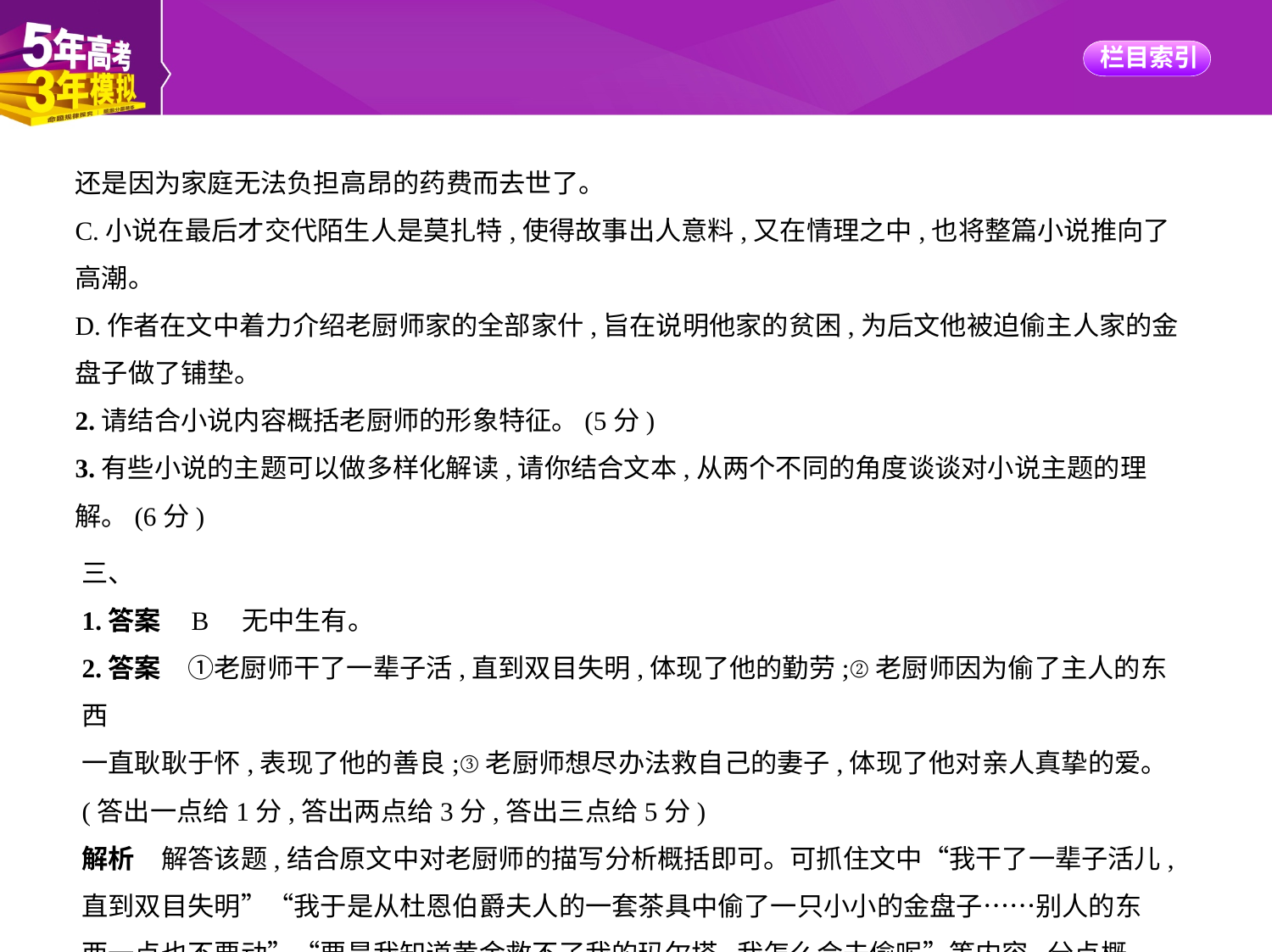

还是因为家庭无法负担高昂的药费而去世了。
C.小说在最后才交代陌生人是莫扎特,使得故事出人意料,又在情理之中,也将整篇小说推向了
高潮。
D.作者在文中着力介绍老厨师家的全部家什,旨在说明他家的贫困,为后文他被迫偷主人家的金
盘子做了铺垫。
2.请结合小说内容概括老厨师的形象特征。(5分)
3.有些小说的主题可以做多样化解读,请你结合文本,从两个不同的角度谈谈对小说主题的理
解。(6分)
三、
1.答案    B　无中生有。
2.答案　①老厨师干了一辈子活,直到双目失明,体现了他的勤劳;②老厨师因为偷了主人的东西
一直耿耿于怀,表现了他的善良;③老厨师想尽办法救自己的妻子,体现了他对亲人真挚的爱。
(答出一点给1分,答出两点给3分,答出三点给5分)
解析　解答该题,结合原文中对老厨师的描写分析概括即可。可抓住文中“我干了一辈子活儿,
直到双目失明”“我于是从杜恩伯爵夫人的一套茶具中偷了一只小小的金盘子……别人的东
西一点也不要动”“要是我知道黄金救不了我的玛尔塔,我怎么会去偷呢”等内容,分点概括。